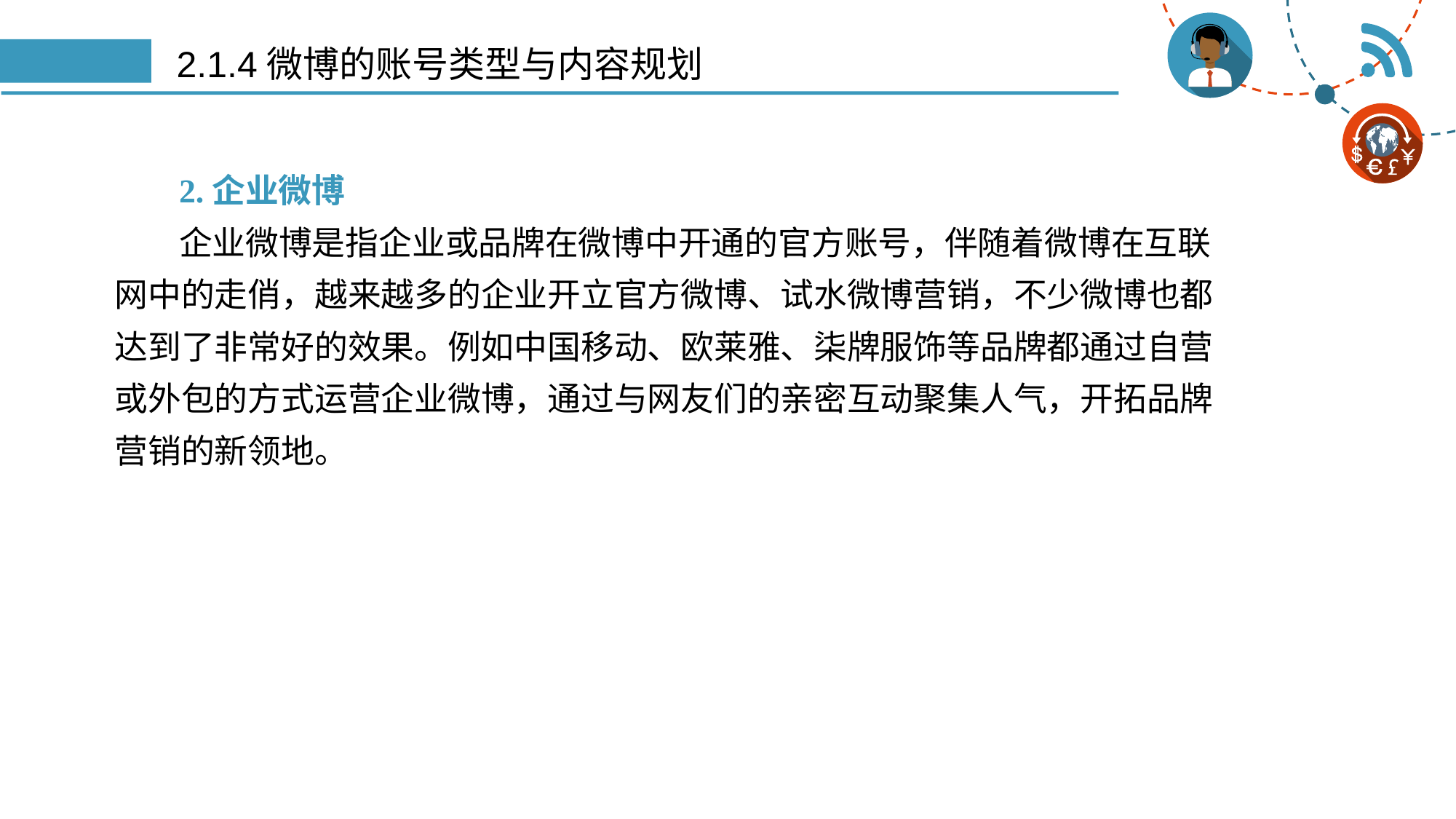

# 2.1.4微博的账号类型与内容规划
2.企业微博
企业微博是指企业或品牌在微博中开通的官方账号，伴随着微博在互联网中的走俏，越来越多的企业开立官方微博、试水微博营销，不少微博也都达到了非常好的效果。例如中国移动、欧莱雅、柒牌服饰等品牌都通过自营或外包的方式运营企业微博，通过与网友们的亲密互动聚集人气，开拓品牌营销的新领地。